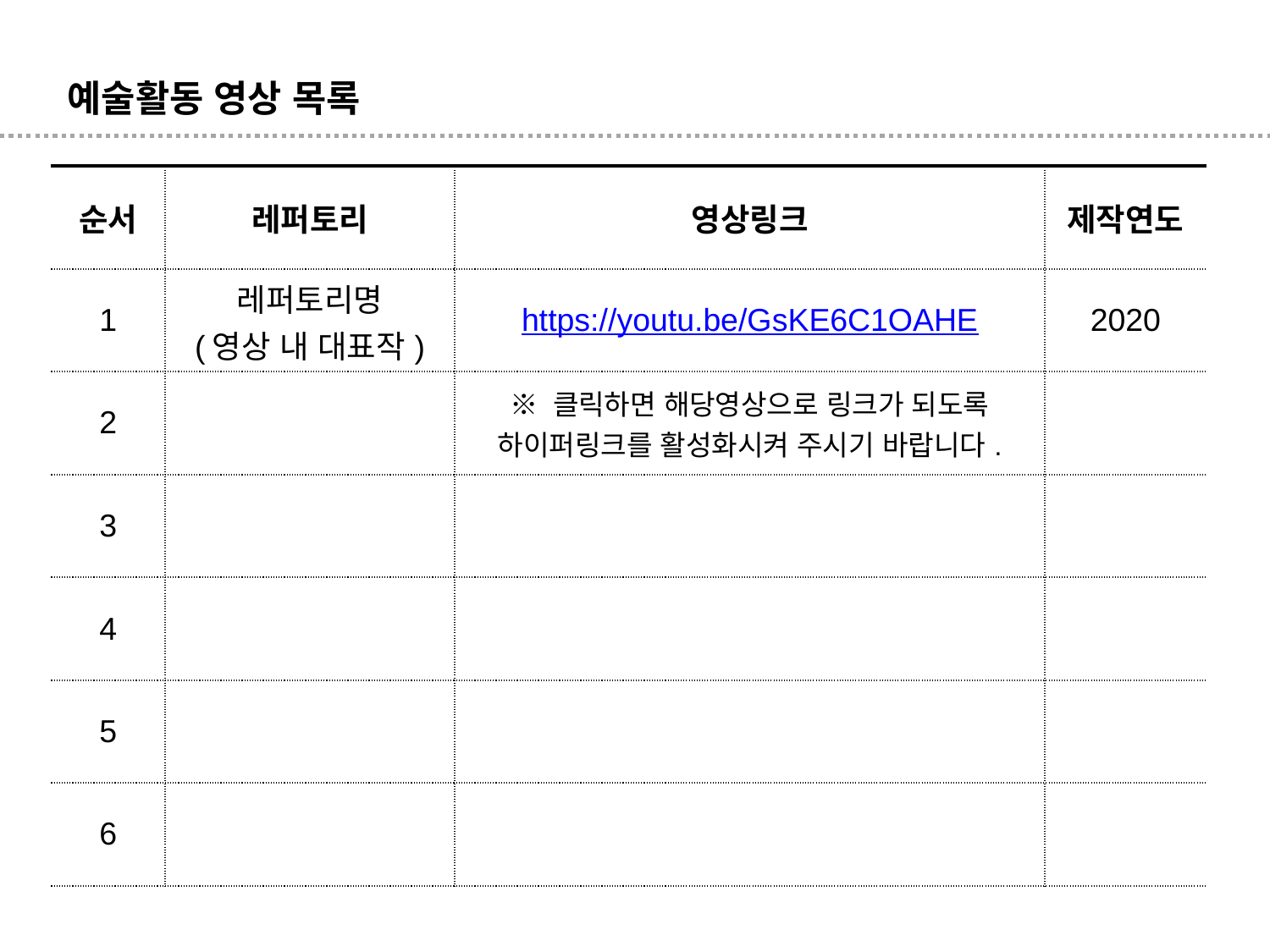

예술활동 영상 목록
| 순서 | 레퍼토리 | 영상링크 | 제작연도 |
| --- | --- | --- | --- |
| 1 | 레퍼토리명 (영상 내 대표작) | https://youtu.be/GsKE6C1OAHE | 2020 |
| 2 |  | ※ 클릭하면 해당영상으로 링크가 되도록 하이퍼링크를 활성화시켜 주시기 바랍니다. |  |
| 3 |  |  |  |
| 4 |  |  |  |
| 5 |  |  |  |
| 6 |  |  |  |